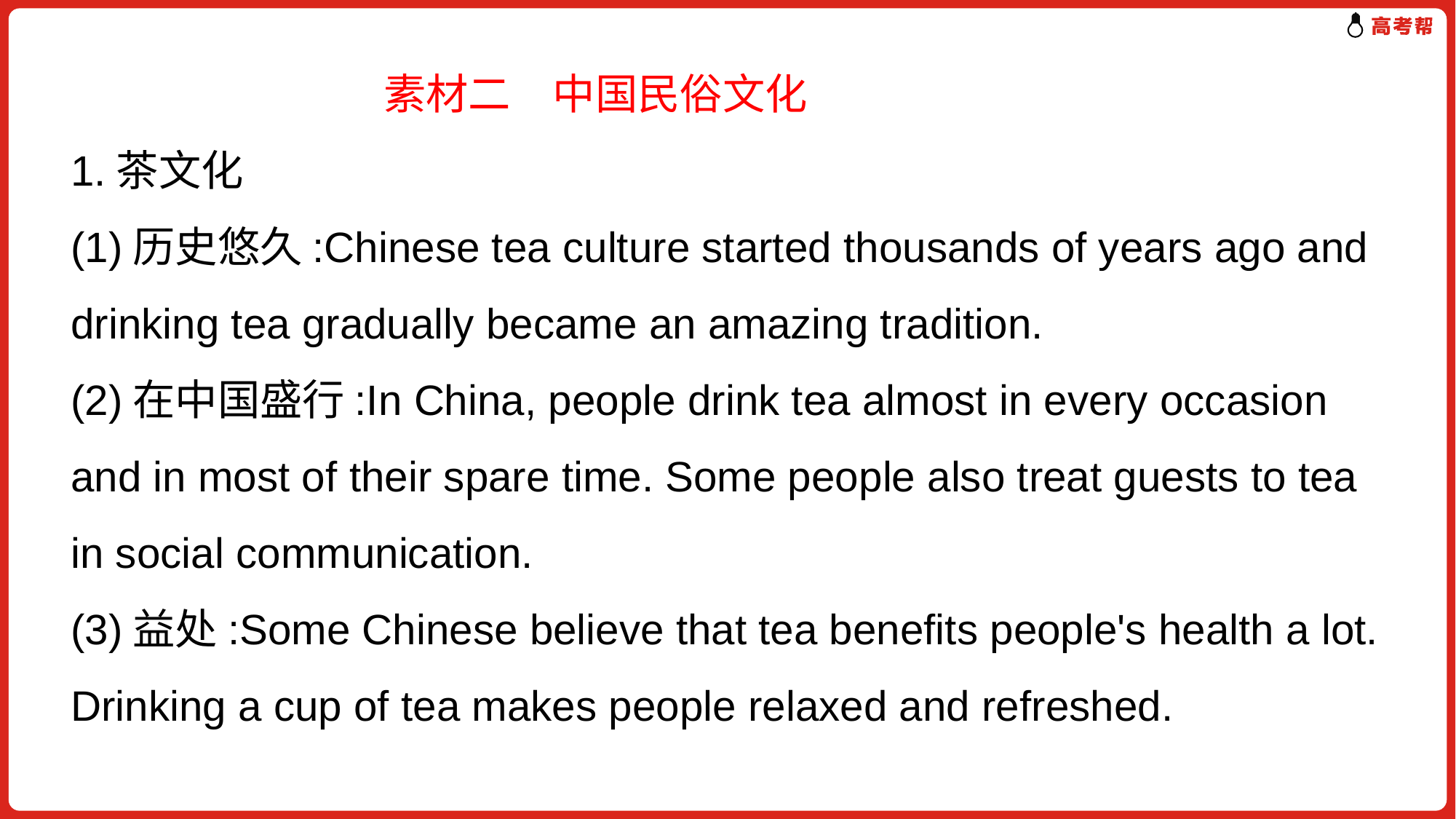

素材二　中国民俗文化
1.茶文化
(1)历史悠久:Chinese tea culture started thousands of years ago and drinking tea gradually became an amazing tradition.
(2)在中国盛行:In China, people drink tea almost in every occasion and in most of their spare time. Some people also treat guests to tea in social communication.
(3)益处:Some Chinese believe that tea benefits people's health a lot. Drinking a cup of tea makes people relaxed and refreshed.